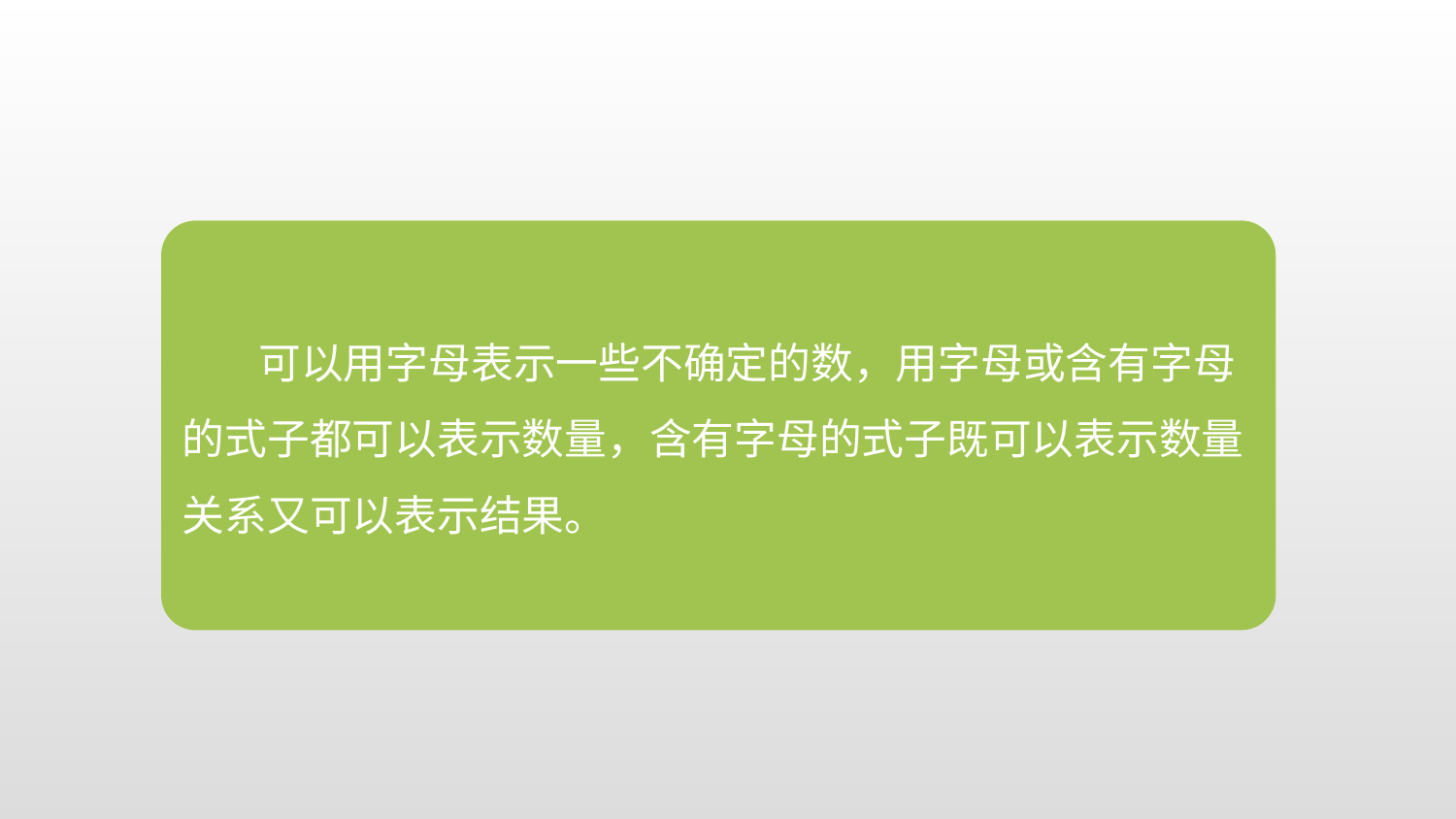

可以用字母表示一些不确定的数，用字母或含有字母的式子都可以表示数量，含有字母的式子既可以表示数量关系又可以表示结果。